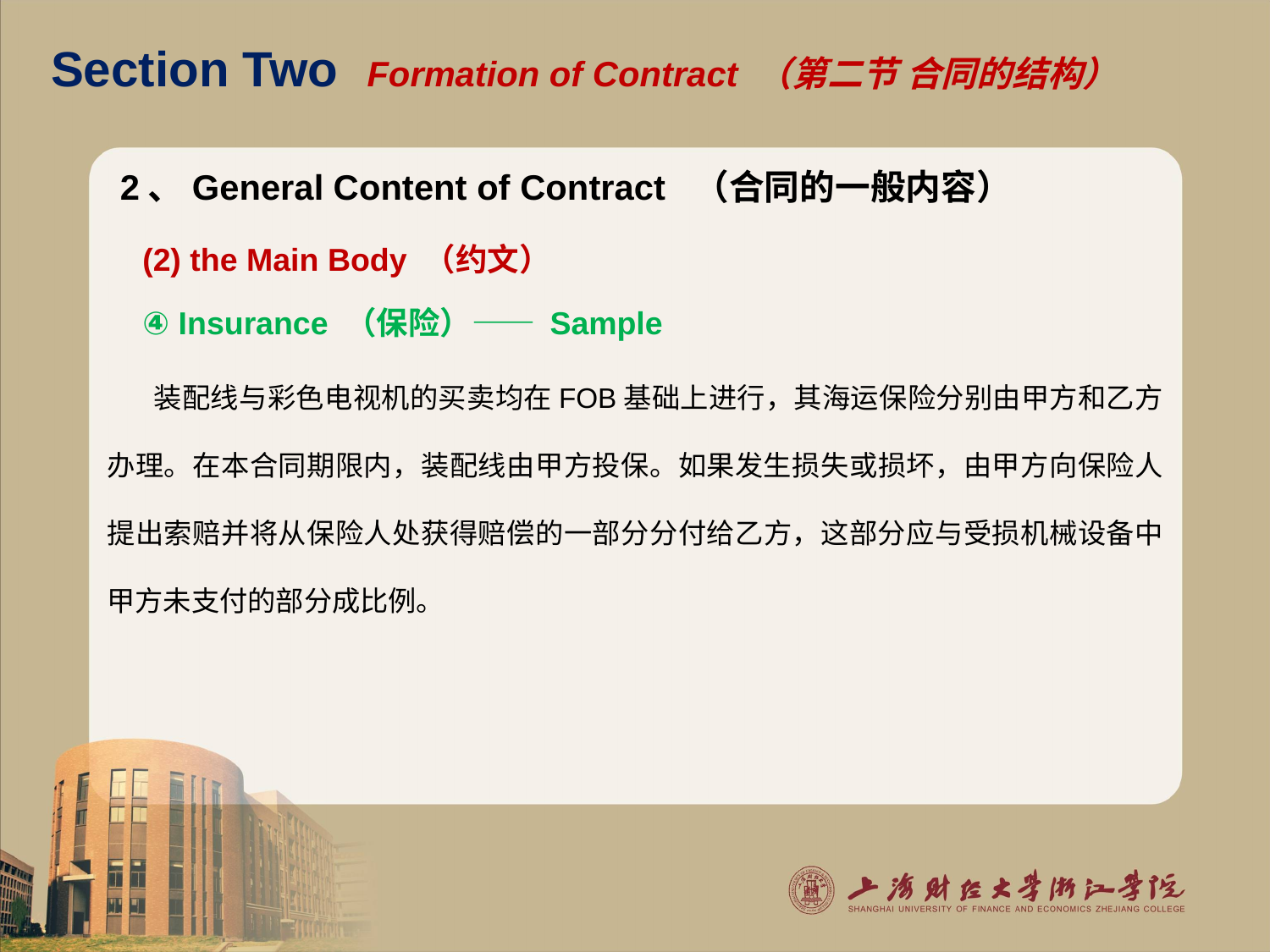

# Section Two   Formation of Contract （第二节 合同的结构）
2、General Content of Contract  （合同的一般内容）
    (2) the Main Body （约文）
    ④ Insurance （保险）—— Sample
      装配线与彩色电视机的买卖均在FOB基础上进行，其海运保险分别由甲方和乙方办理。在本合同期限内，装配线由甲方投保。如果发生损失或损坏，由甲方向保险人提出索赔并将从保险人处获得赔偿的一部分分付给乙方，这部分应与受损机械设备中甲方未支付的部分成比例。